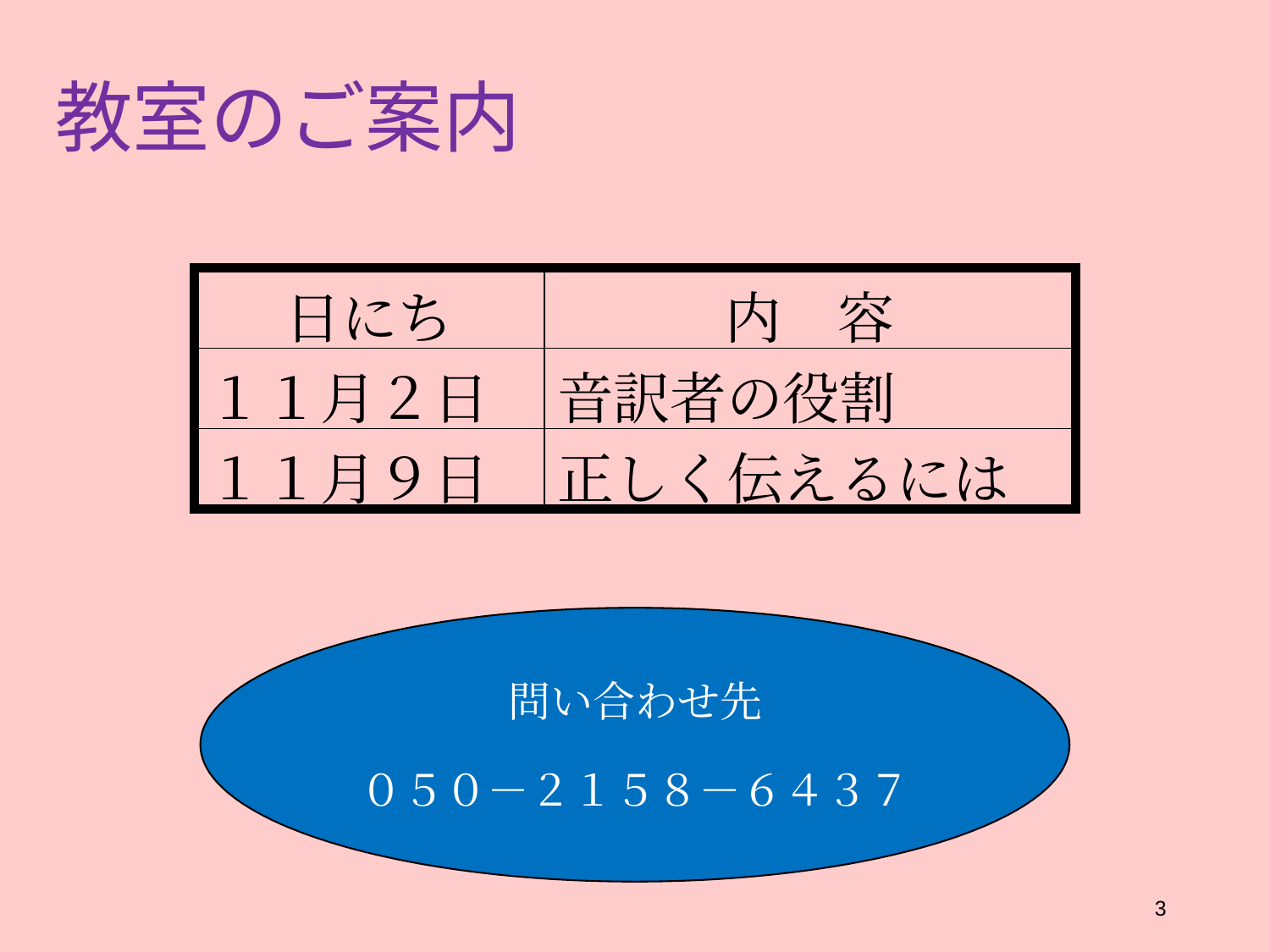

教室のご案内
| 日にち | 内　容 |
| --- | --- |
| １１月２日 | 音訳者の役割 |
| １１月９日 | 正しく伝えるには |
問い合わせ先

０５０－２１５８－６４３７
3